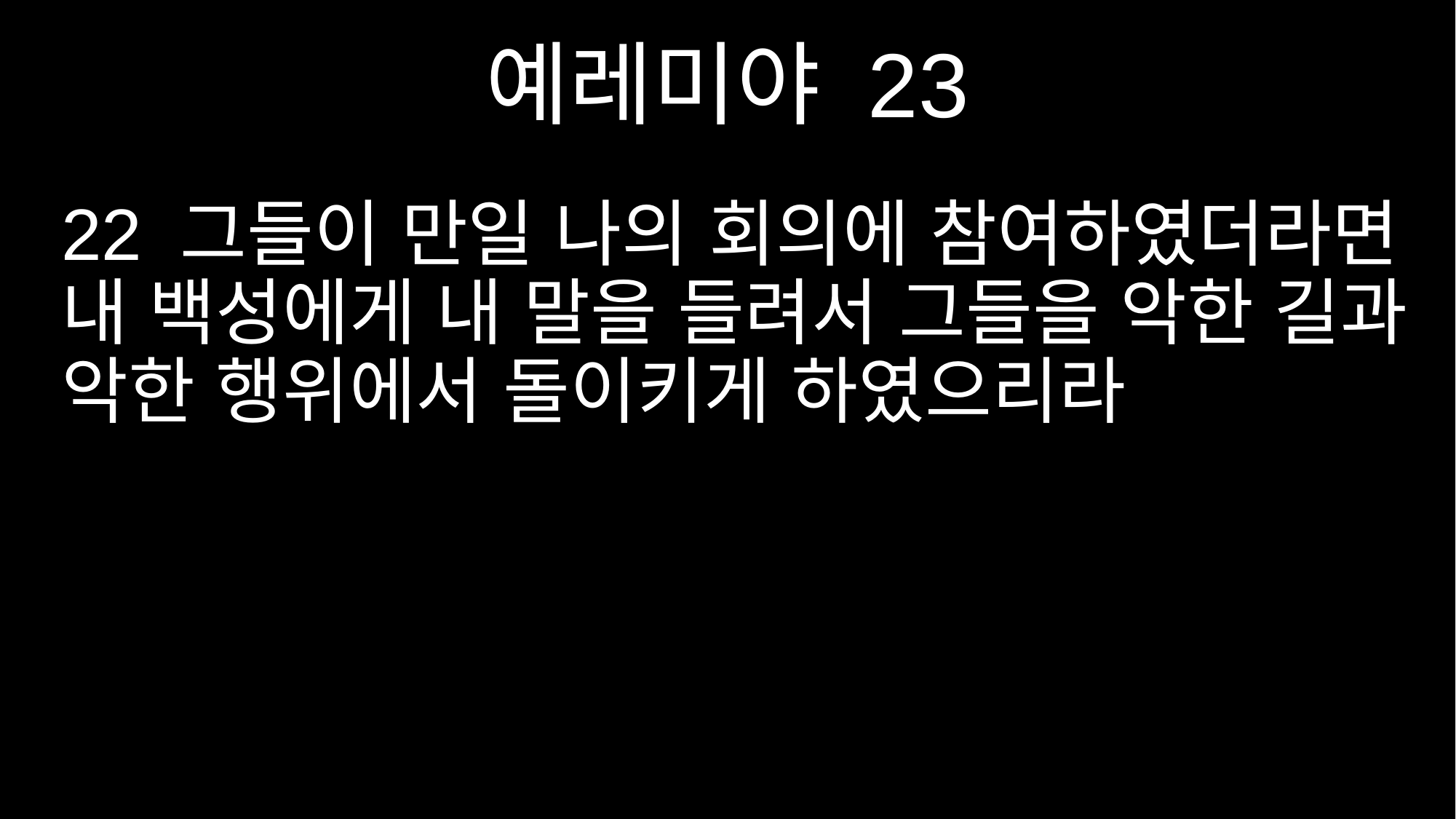

예레미야 23
22 그들이 만일 나의 회의에 참여하였더라면 내 백성에게 내 말을 들려서 그들을 악한 길과 악한 행위에서 돌이키게 하였으리라